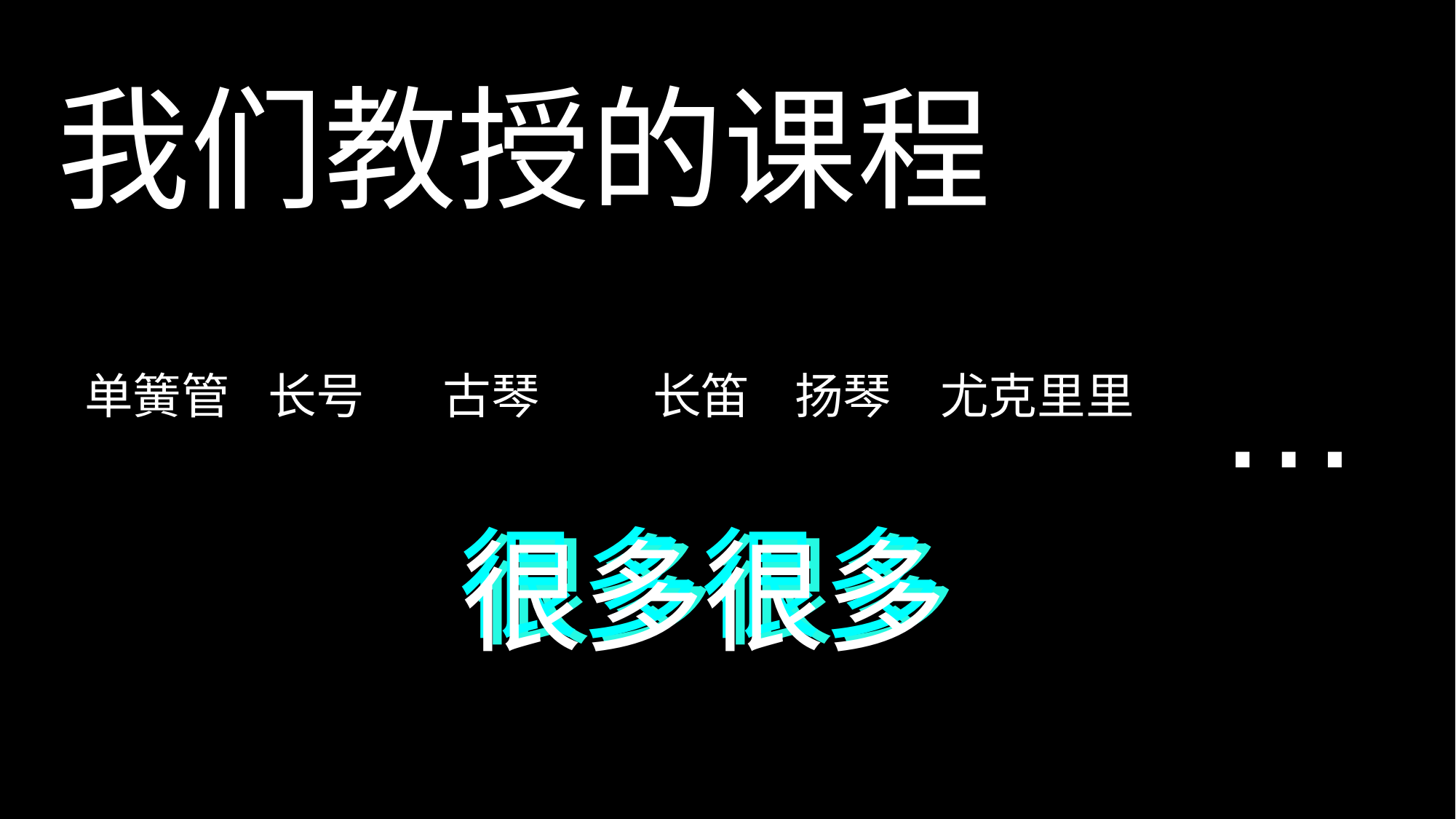

我们教授的课程
…
长号
扬琴
单簧管
古琴
长笛
尤克里里
很多很多
很多很多
很多很多